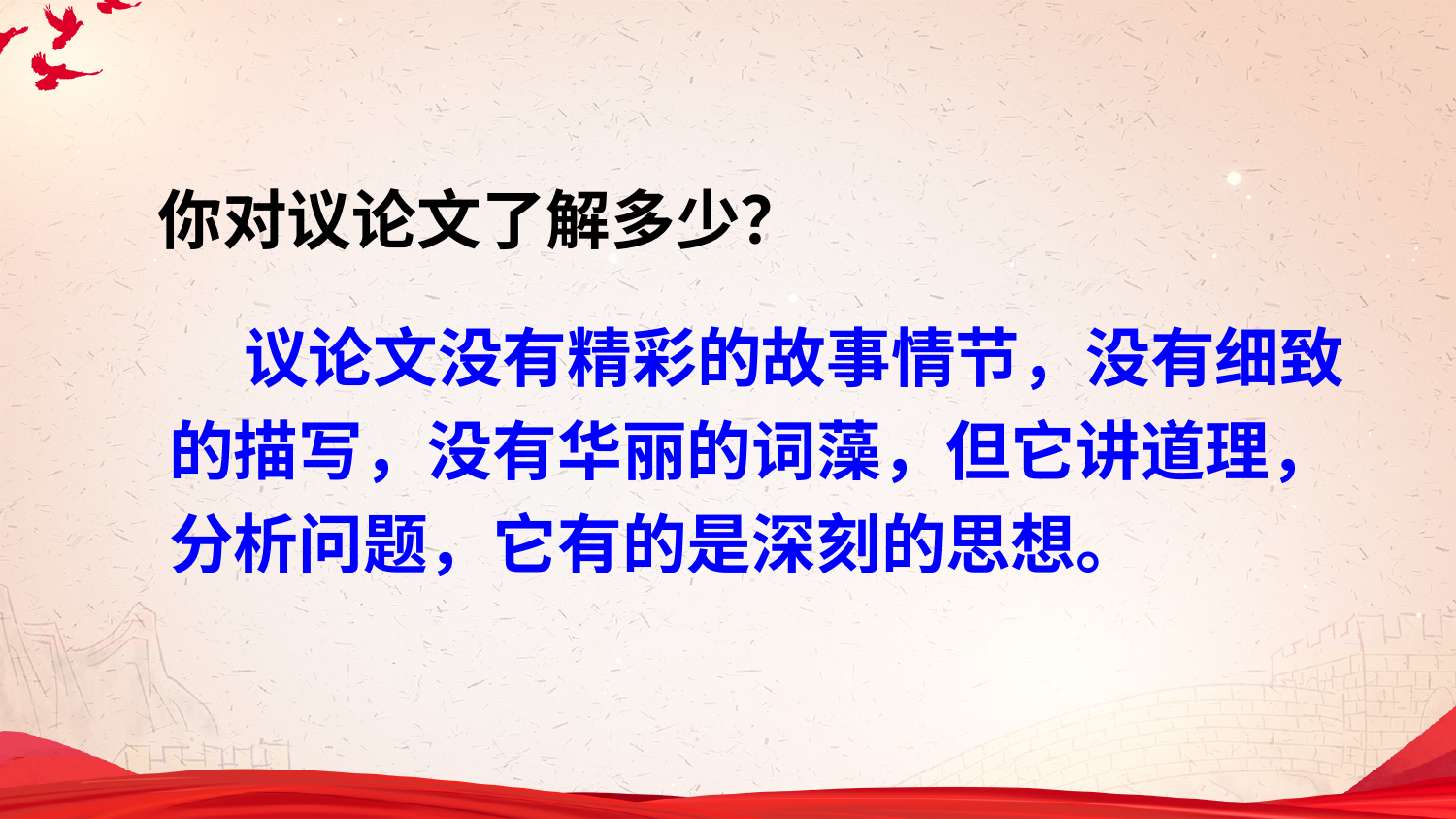

你对议论文了解多少？
    议论文没有精彩的故事情节，没有细致的描写，没有华丽的词藻，但它讲道理，分析问题，它有的是深刻的思想。